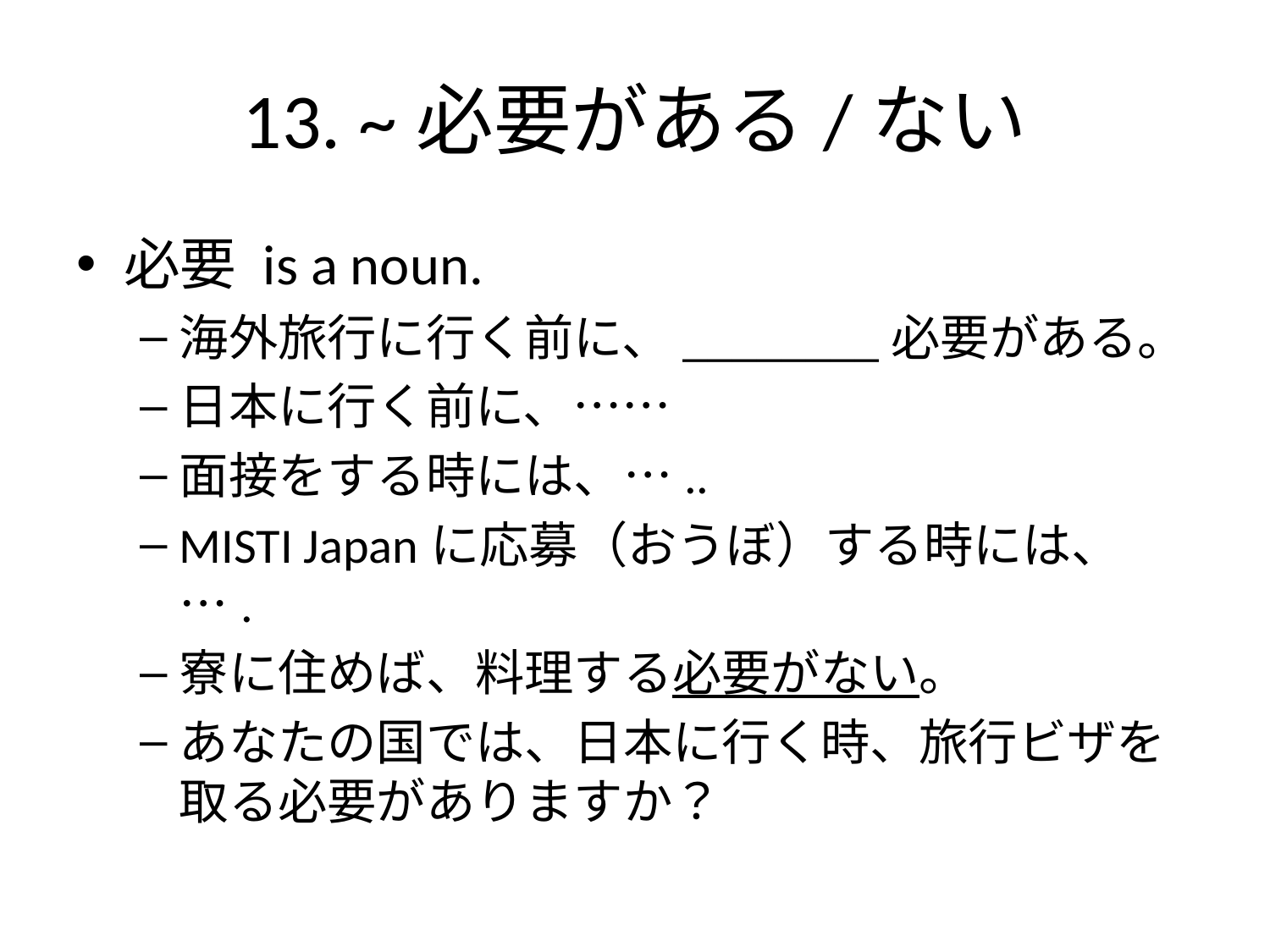

# 13. ~必要がある/ない
必要 is a noun.
海外旅行に行く前に、________必要がある。
日本に行く前に、……
面接をする時には、…..
MISTI Japanに応募（おうぼ）する時には、….
寮に住めば、料理する必要がない。
あなたの国では、日本に行く時、旅行ビザを取る必要がありますか？